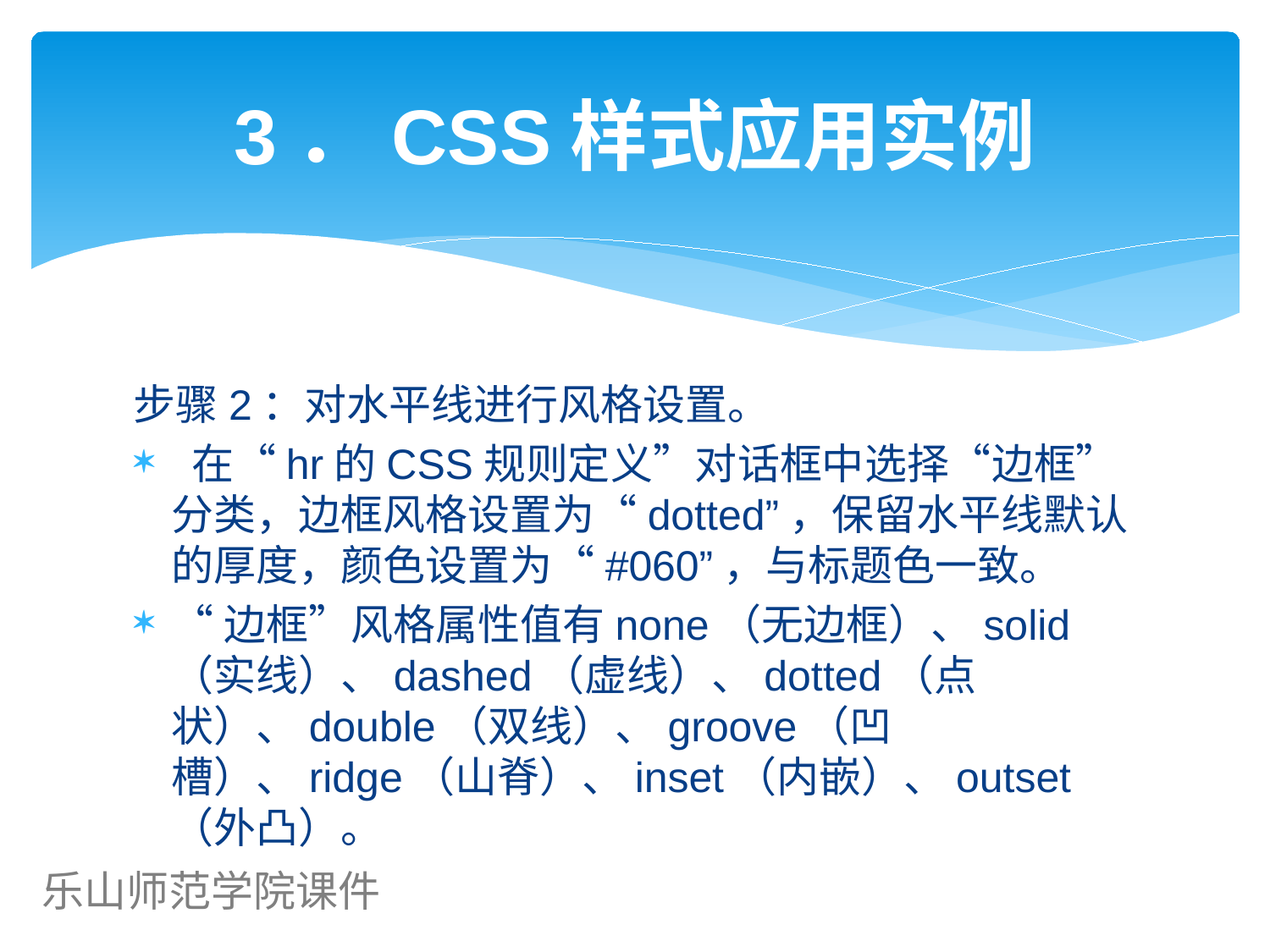

# 3．CSS样式应用实例
步骤2：对水平线进行风格设置。
 在“hr的CSS规则定义”对话框中选择“边框”分类，边框风格设置为“dotted”，保留水平线默认的厚度，颜色设置为“#060”，与标题色一致。
“边框”风格属性值有none（无边框）、solid（实线）、dashed（虚线）、dotted（点状）、double（双线）、groove（凹槽）、ridge（山脊）、inset（内嵌）、outset（外凸）。